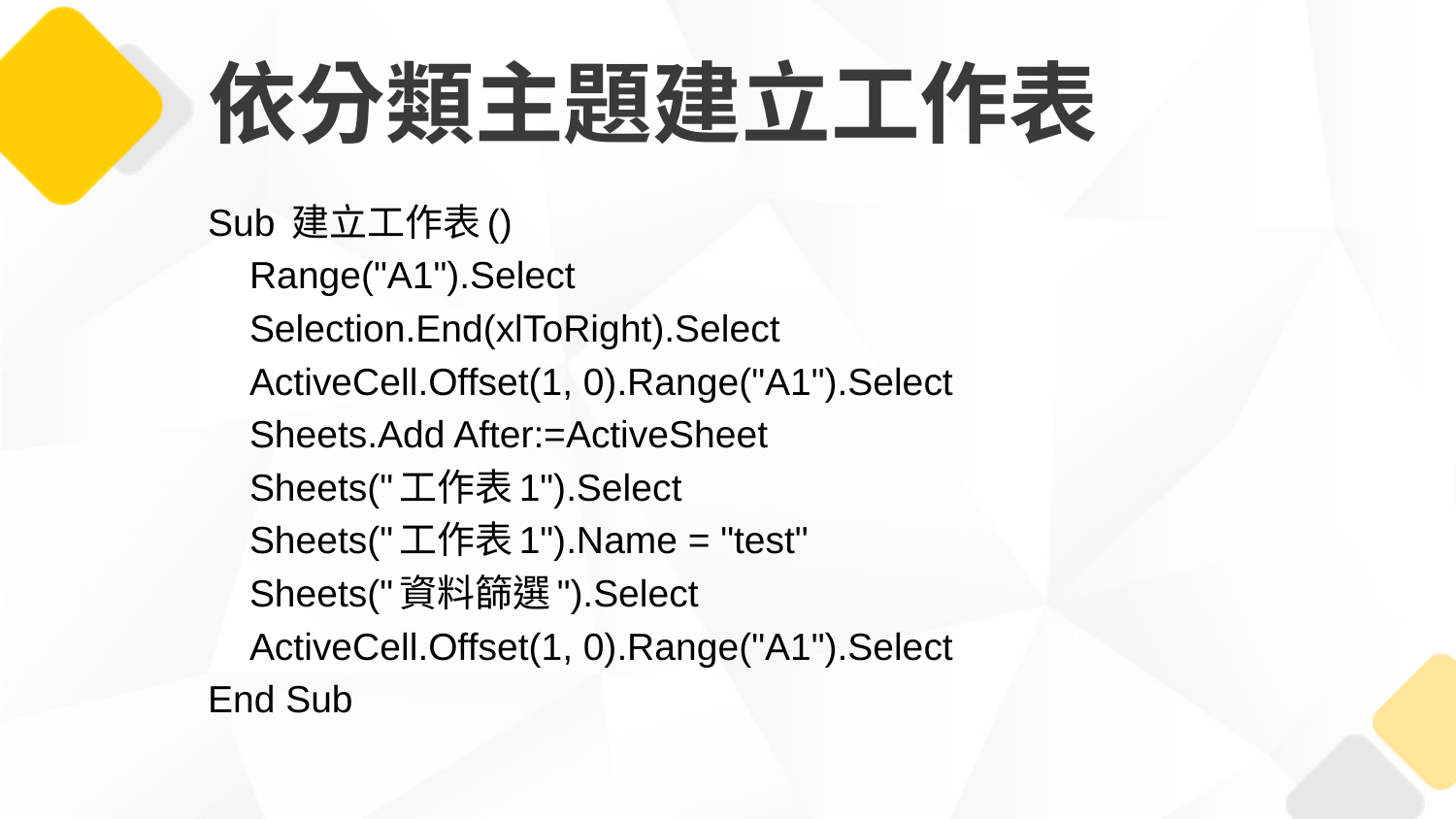

# 依分類主題建立工作表
Sub 建立工作表()
    Range("A1").Select
    Selection.End(xlToRight).Select
    ActiveCell.Offset(1, 0).Range("A1").Select
    Sheets.Add After:=ActiveSheet
    Sheets("工作表1").Select
    Sheets("工作表1").Name = "test"
    Sheets("資料篩選").Select
    ActiveCell.Offset(1, 0).Range("A1").Select
End Sub